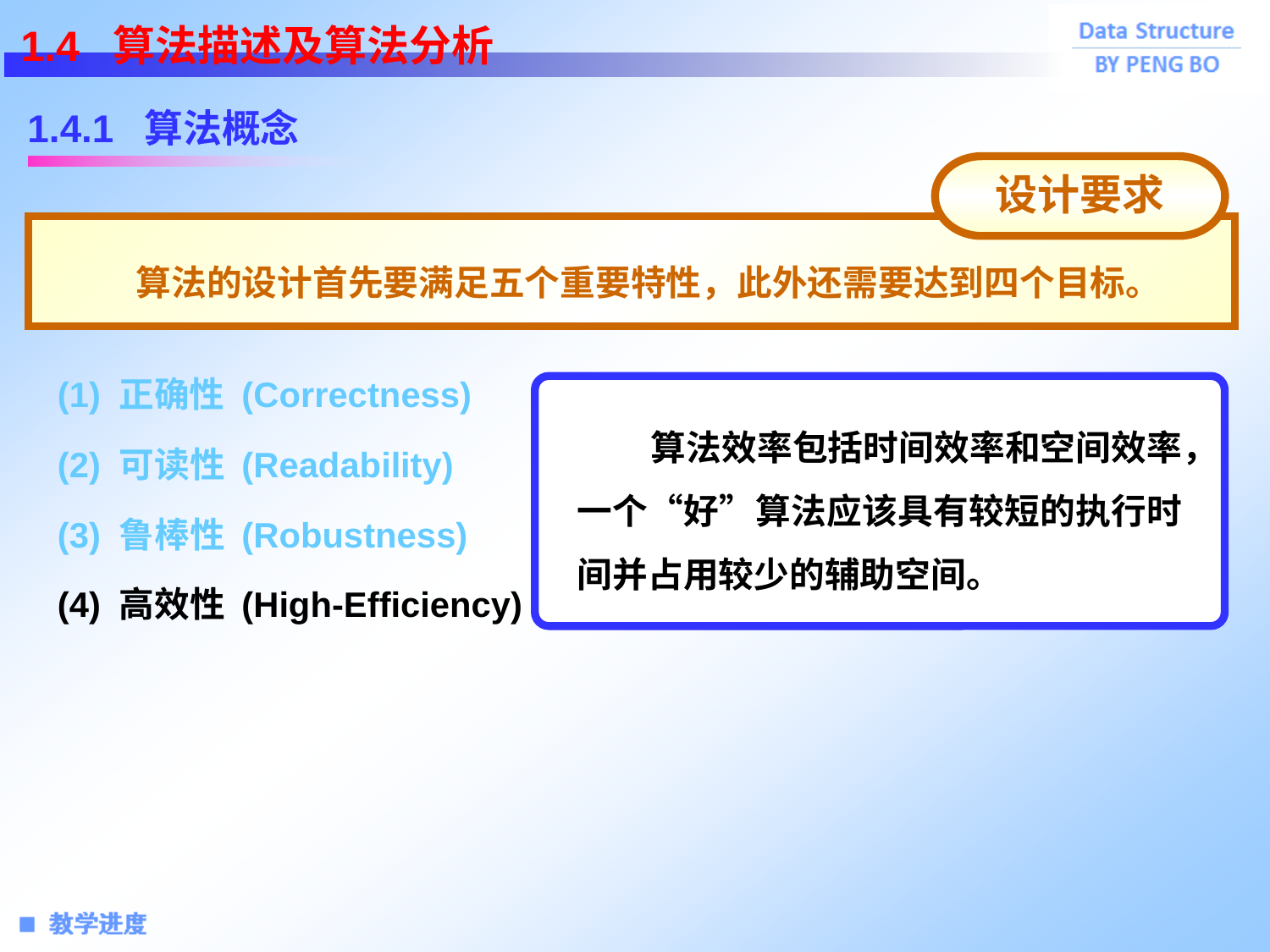

1.4  算法描述及算法分析

设计要求

        算法的设计首先要满足五个重要特性，此外还需要达到四个目标。
1.4.1  算法概念
(1) 正确性 (Correctness)

        算法效率包括时间效率和空间效率，一个“好”算法应该具有较短的执行时间并占用较少的辅助空间。
(2) 可读性 (Readability)
(3) 鲁棒性 (Robustness)
(4) 高效性 (High-Efficiency)